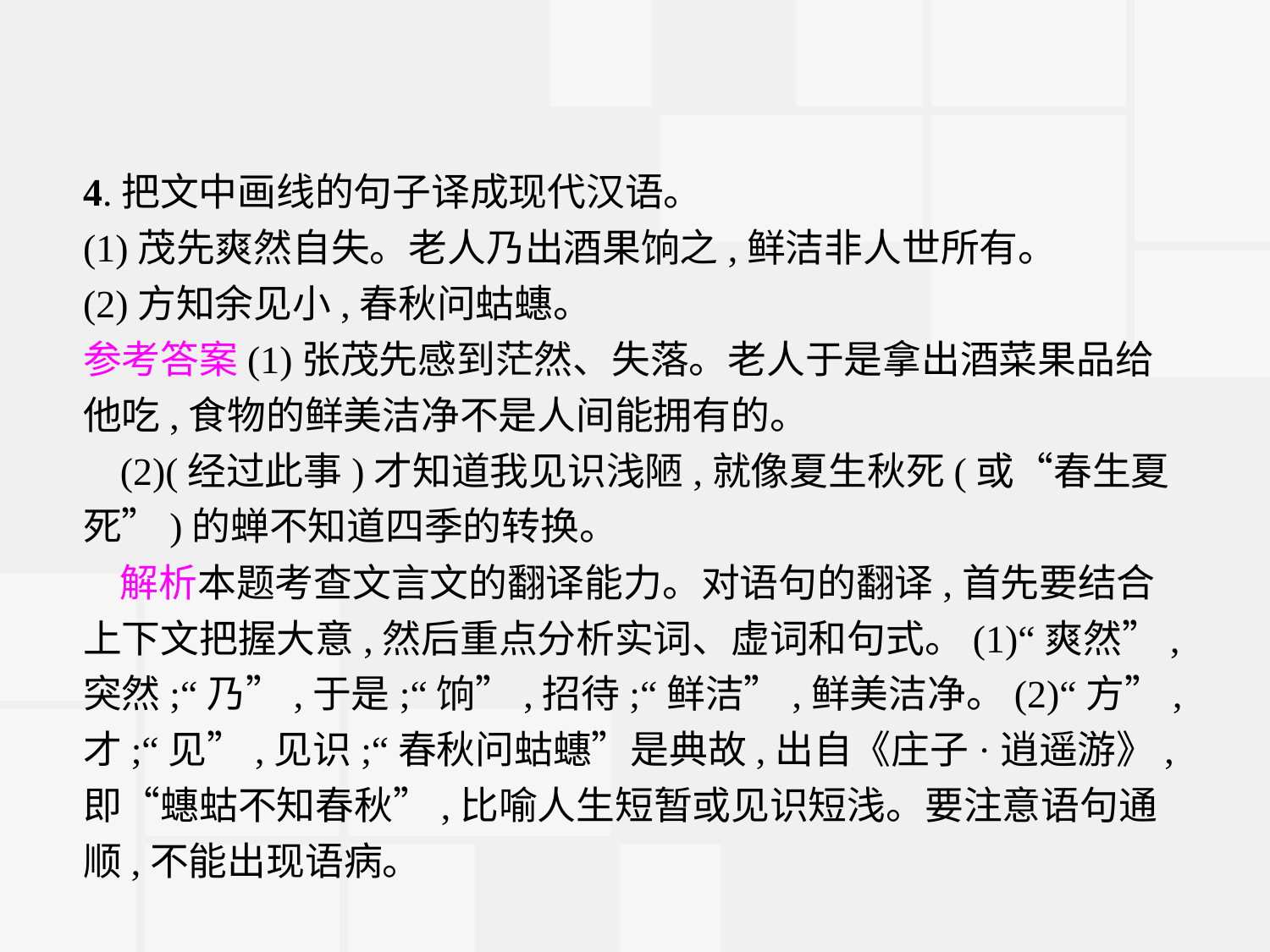

4.把文中画线的句子译成现代汉语。
(1)茂先爽然自失。老人乃出酒果饷之,鲜洁非人世所有。
(2)方知余见小,春秋问蛄蟪。
参考答案(1)张茂先感到茫然、失落。老人于是拿出酒菜果品给他吃,食物的鲜美洁净不是人间能拥有的。
(2)(经过此事)才知道我见识浅陋,就像夏生秋死(或“春生夏死”)的蝉不知道四季的转换。
解析本题考查文言文的翻译能力。对语句的翻译,首先要结合上下文把握大意,然后重点分析实词、虚词和句式。(1)“爽然”,突然;“乃”,于是;“饷”,招待;“鲜洁”,鲜美洁净。(2)“方”,才;“见”,见识;“春秋问蛄蟪”是典故,出自《庄子·逍遥游》,即“蟪蛄不知春秋”,比喻人生短暂或见识短浅。要注意语句通顺,不能出现语病。